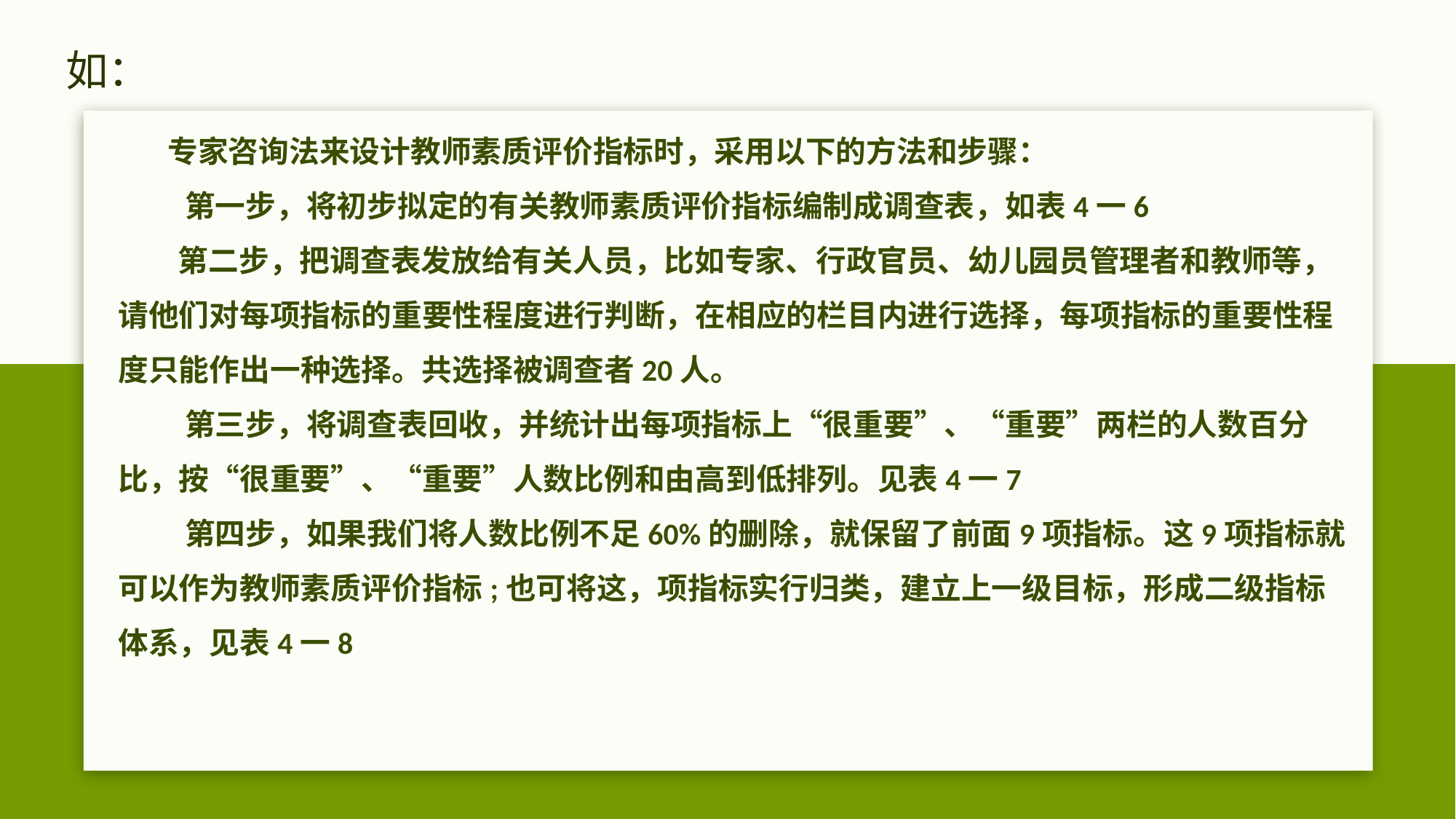

# 如：
        专家咨询法来设计教师素质评价指标时，采用以下的方法和步骤：
    第一步，将初步拟定的有关教师素质评价指标编制成调查表，如表4一6
   第二步，把调查表发放给有关人员，比如专家、行政官员、幼儿园员管理者和教师等，请他们对每项指标的重要性程度进行判断，在相应的栏目内进行选择，每项指标的重要性程度只能作出一种选择。共选择被调查者20人。
    第三步，将调查表回收，并统计出每项指标上“很重要”、“重要”两栏的人数百分比，按“很重要”、“重要”人数比例和由高到低排列。见表4一7
    第四步，如果我们将人数比例不足60%的删除，就保留了前面9项指标。这9项指标就可以作为教师素质评价指标;也可将这，项指标实行归类，建立上一级目标，形成二级指标体系，见表4一8